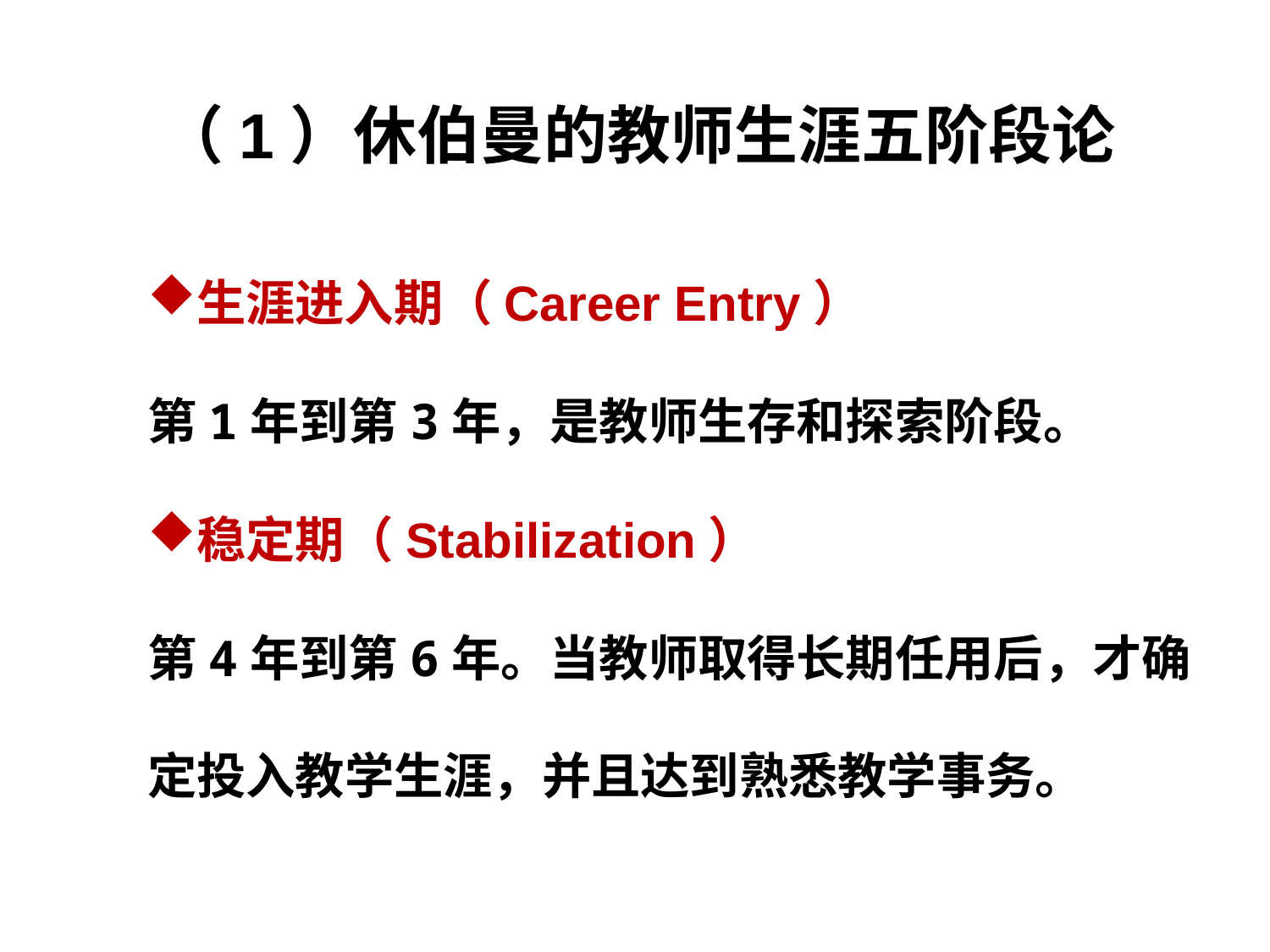

（1）休伯曼的教师生涯五阶段论
生涯进入期（Career Entry）
第1年到第3年，是教师生存和探索阶段。
稳定期（Stabilization）
第4年到第6年。当教师取得长期任用后，才确定投入教学生涯，并且达到熟悉教学事务。